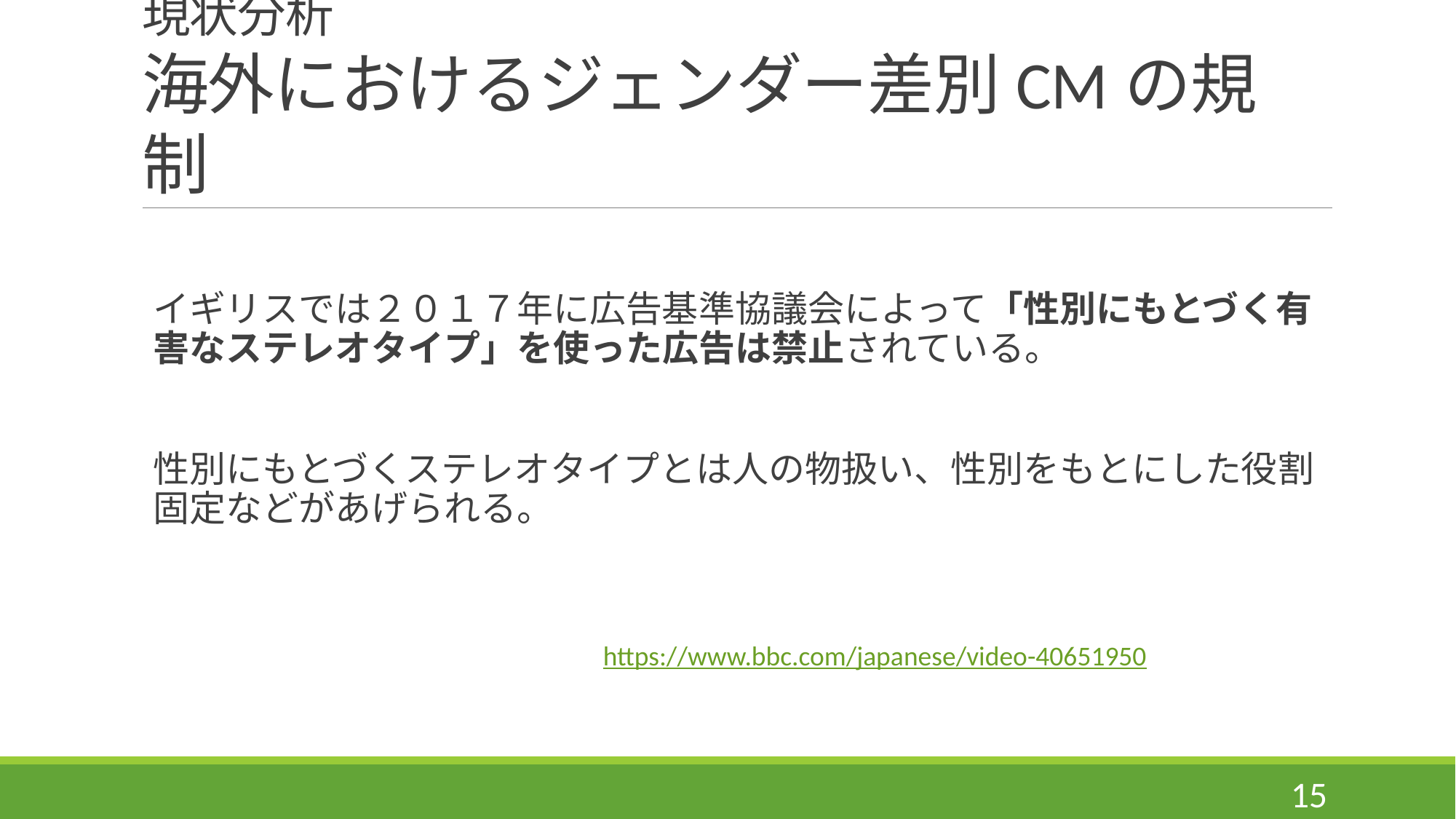

# 現状分析 海外におけるジェンダー差別CMの規制

イギリスでは２０１７年に広告基準協議会によって「性別にもとづく有害なステレオタイプ」を使った広告は禁止されている。

性別にもとづくステレオタイプとは人の物扱い、性別をもとにした役割固定などがあげられる。
https://www.bbc.com/japanese/video-40651950

15